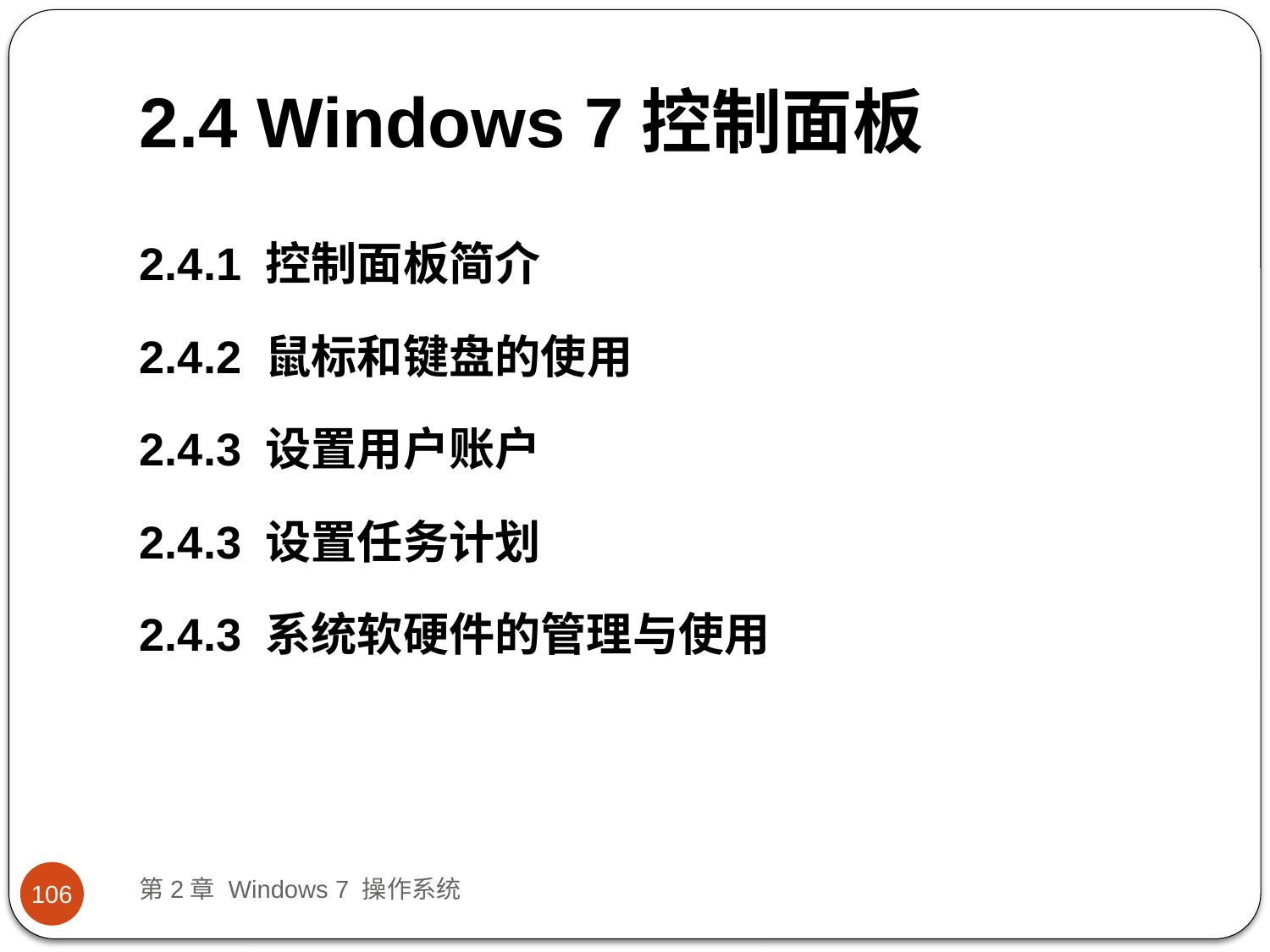

# 2.4 Windows 7控制面板
2.4.1 控制面板简介
2.4.2 鼠标和键盘的使用
2.4.3 设置用户账户
2.4.3 设置任务计划
2.4.3 系统软硬件的管理与使用
第2章 Windows 7 操作系统
106